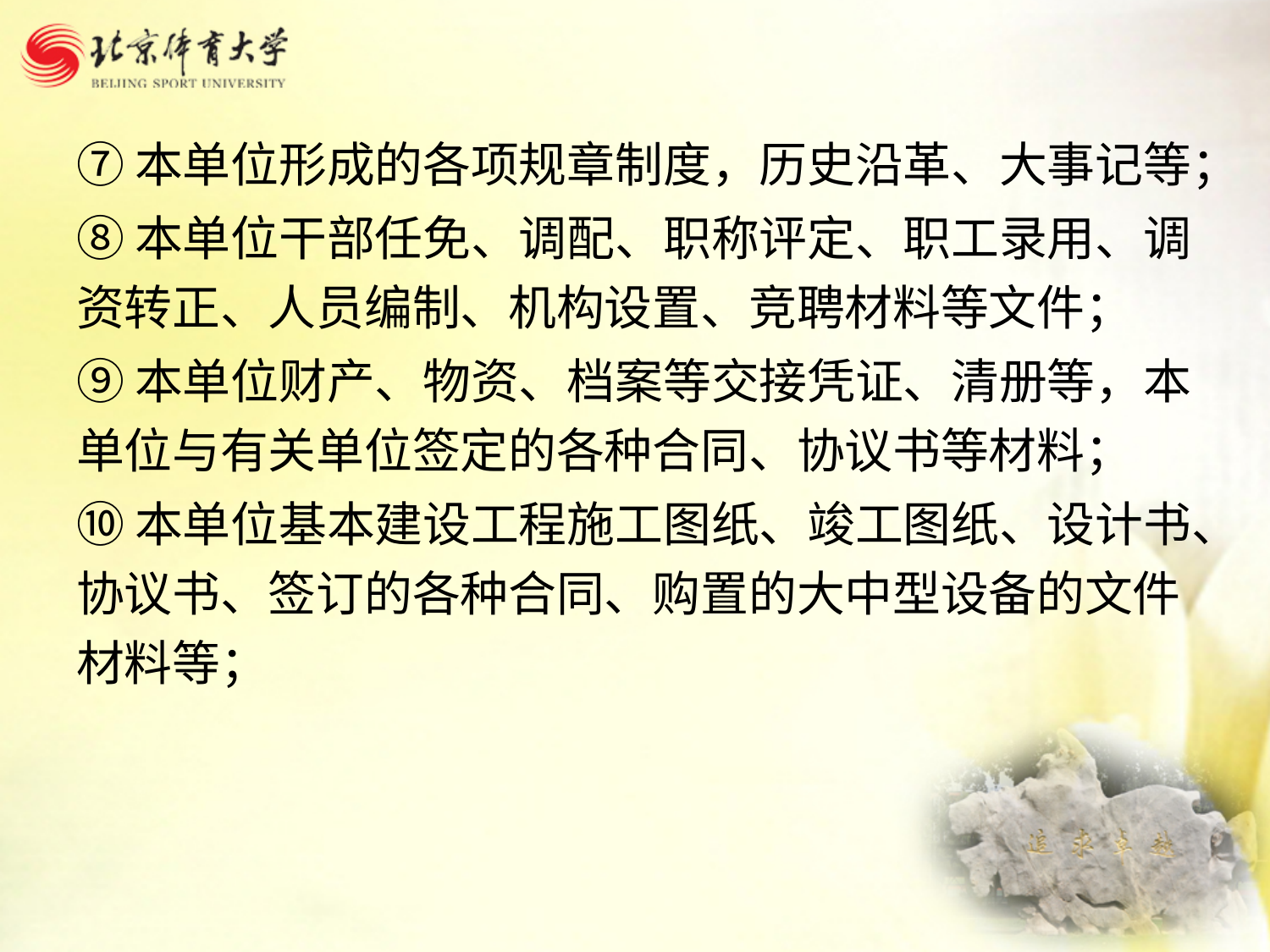

⑦本单位形成的各项规章制度，历史沿革、大事记等；
⑧本单位干部任免、调配、职称评定、职工录用、调资转正、人员编制、机构设置、竞聘材料等文件；
⑨本单位财产、物资、档案等交接凭证、清册等，本单位与有关单位签定的各种合同、协议书等材料；
⑩本单位基本建设工程施工图纸、竣工图纸、设计书、协议书、签订的各种合同、购置的大中型设备的文件材料等；